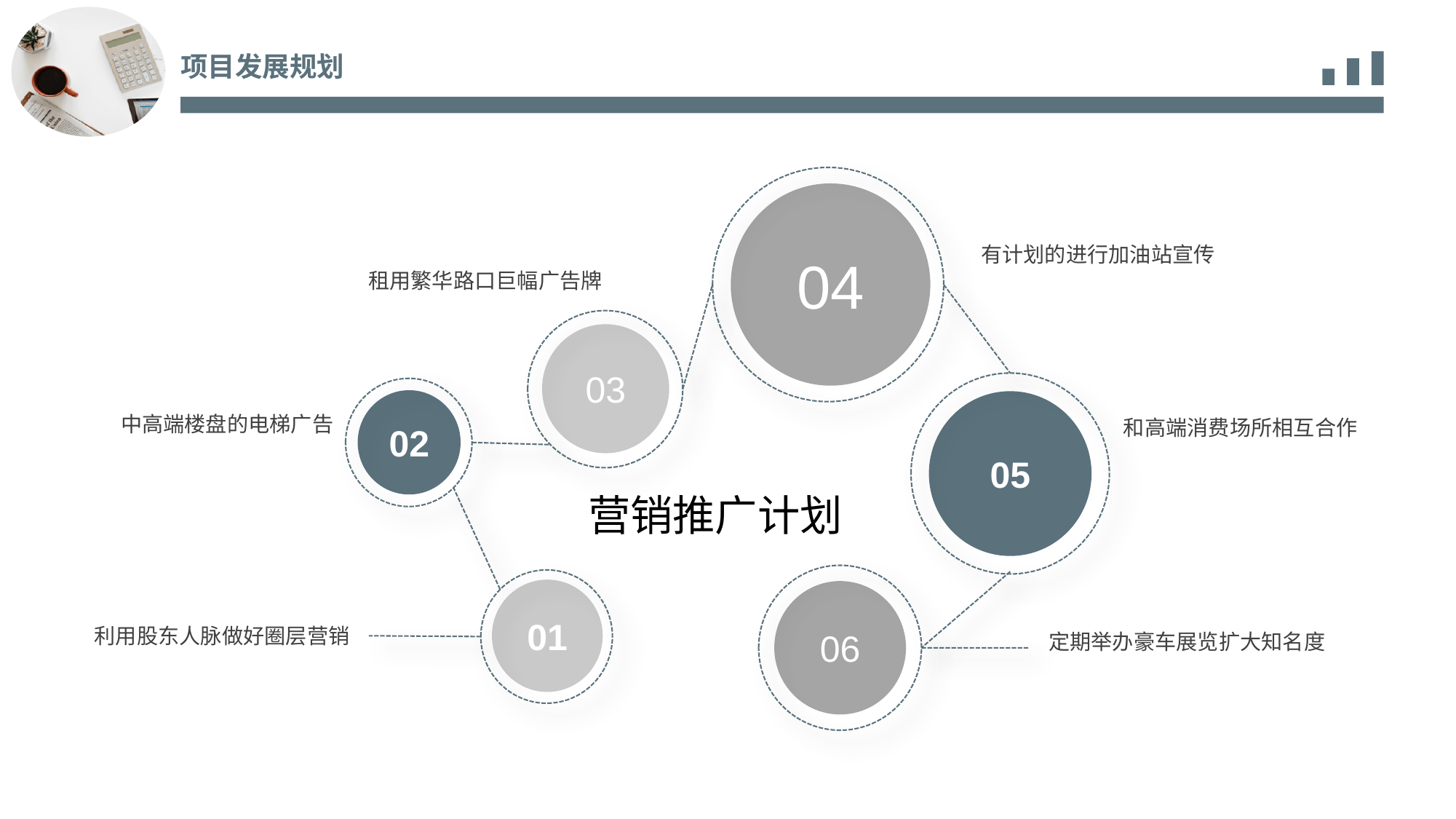

项目发展规划

04
有计划的进行加油站宣传
租用繁华路口巨幅广告牌

03

05

02
中高端楼盘的电梯广告
和高端消费场所相互合作
营销推广计划

06

01
利用股东人脉做好圈层营销
定期举办豪车展览扩大知名度